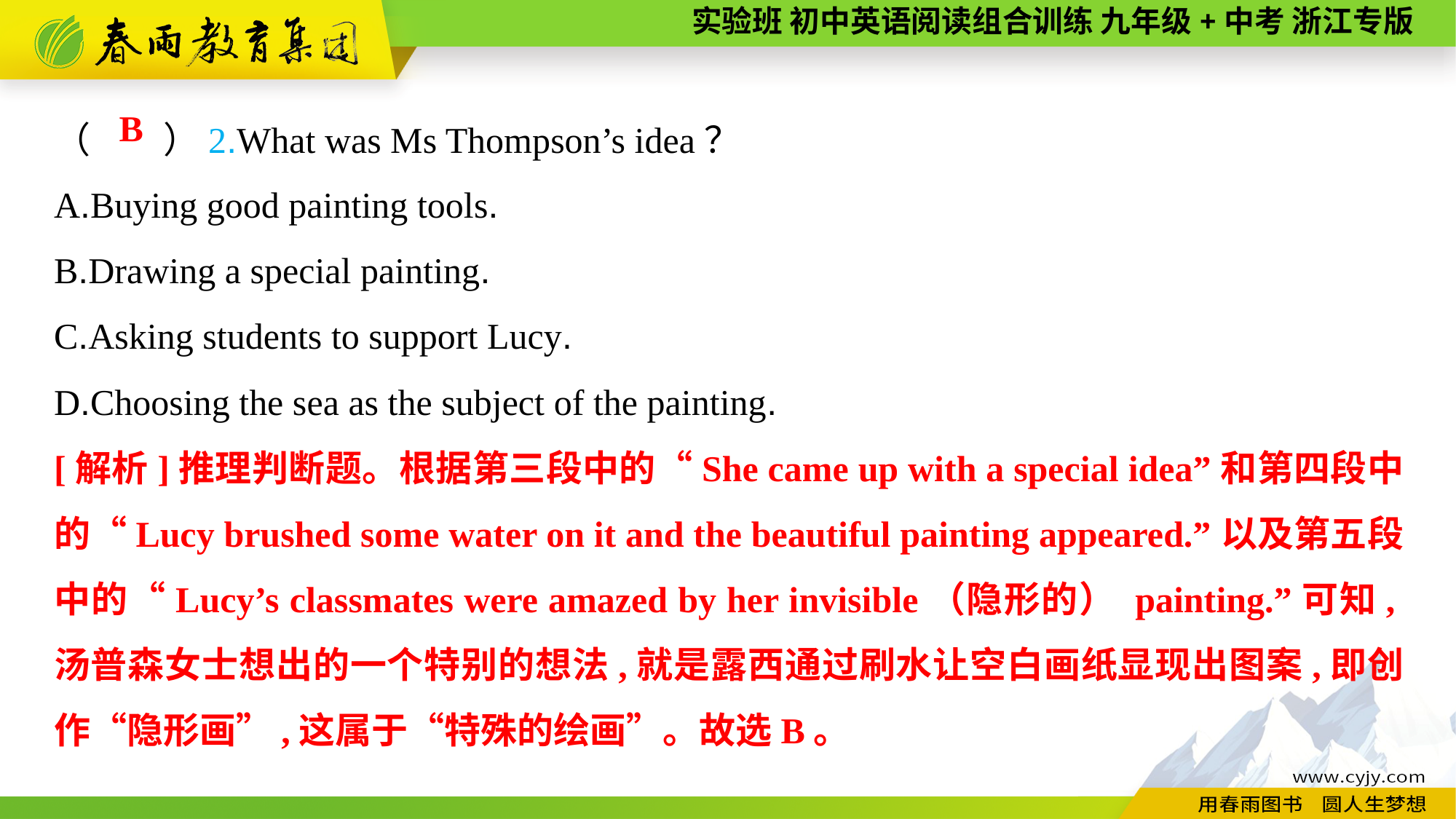

（　　）2.What was Ms Thompson’s idea？
A.Buying good painting tools.
B.Drawing a special painting.
C.Asking students to support Lucy.
D.Choosing the sea as the subject of the painting.
B
[解析]推理判断题。根据第三段中的“She came up with a special idea”和第四段中的“Lucy brushed some water on it and the beautiful painting appeared.”以及第五段中的“Lucy’s classmates were amazed by her invisible（隐形的） painting.”可知,汤普森女士想出的一个特别的想法,就是露西通过刷水让空白画纸显现出图案,即创作“隐形画”,这属于“特殊的绘画”。故选B。